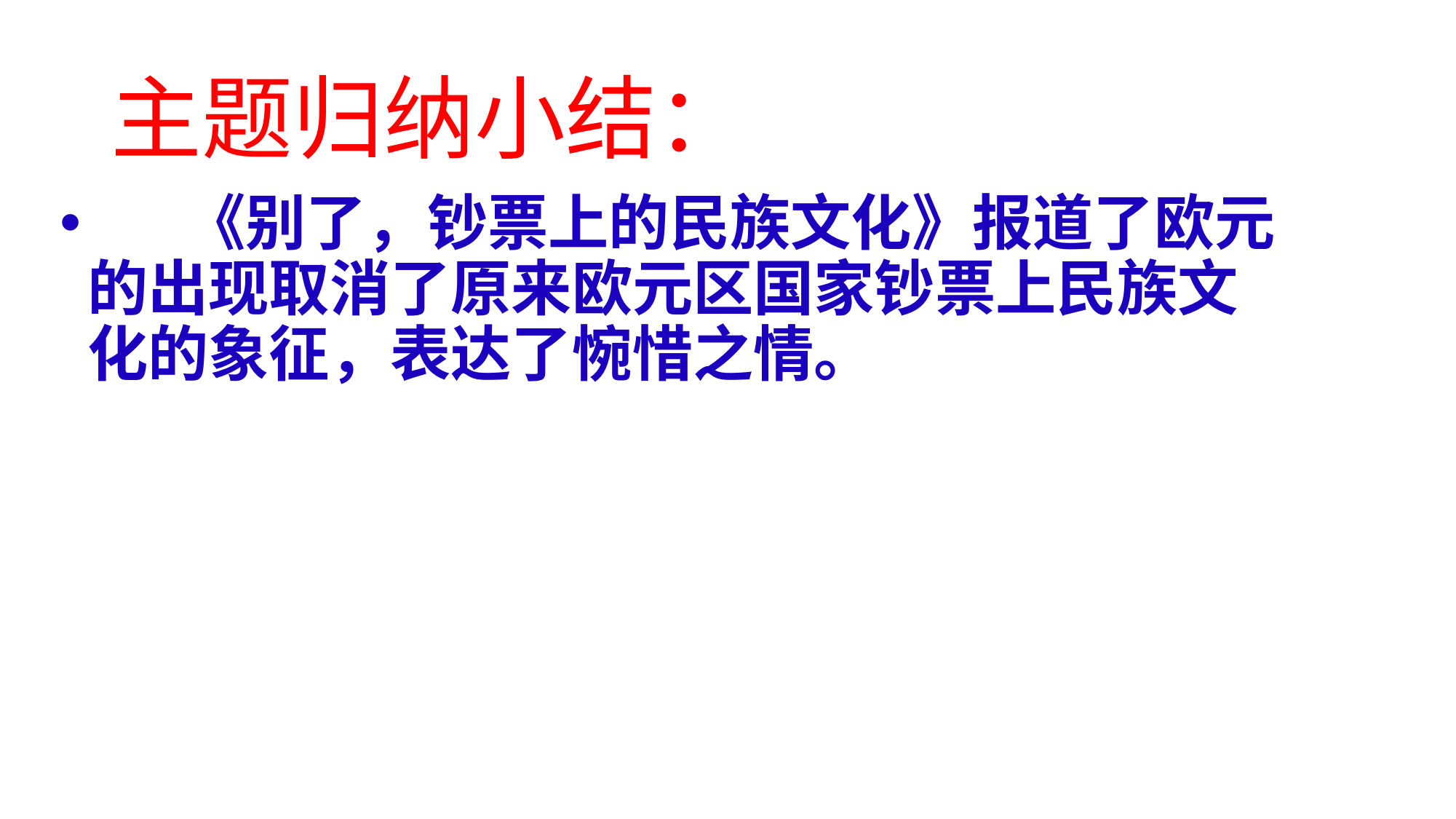

# 主题归纳小结：
      《别了，钞票上的民族文化》报道了欧元的出现取消了原来欧元区国家钞票上民族文化的象征，表达了惋惜之情。